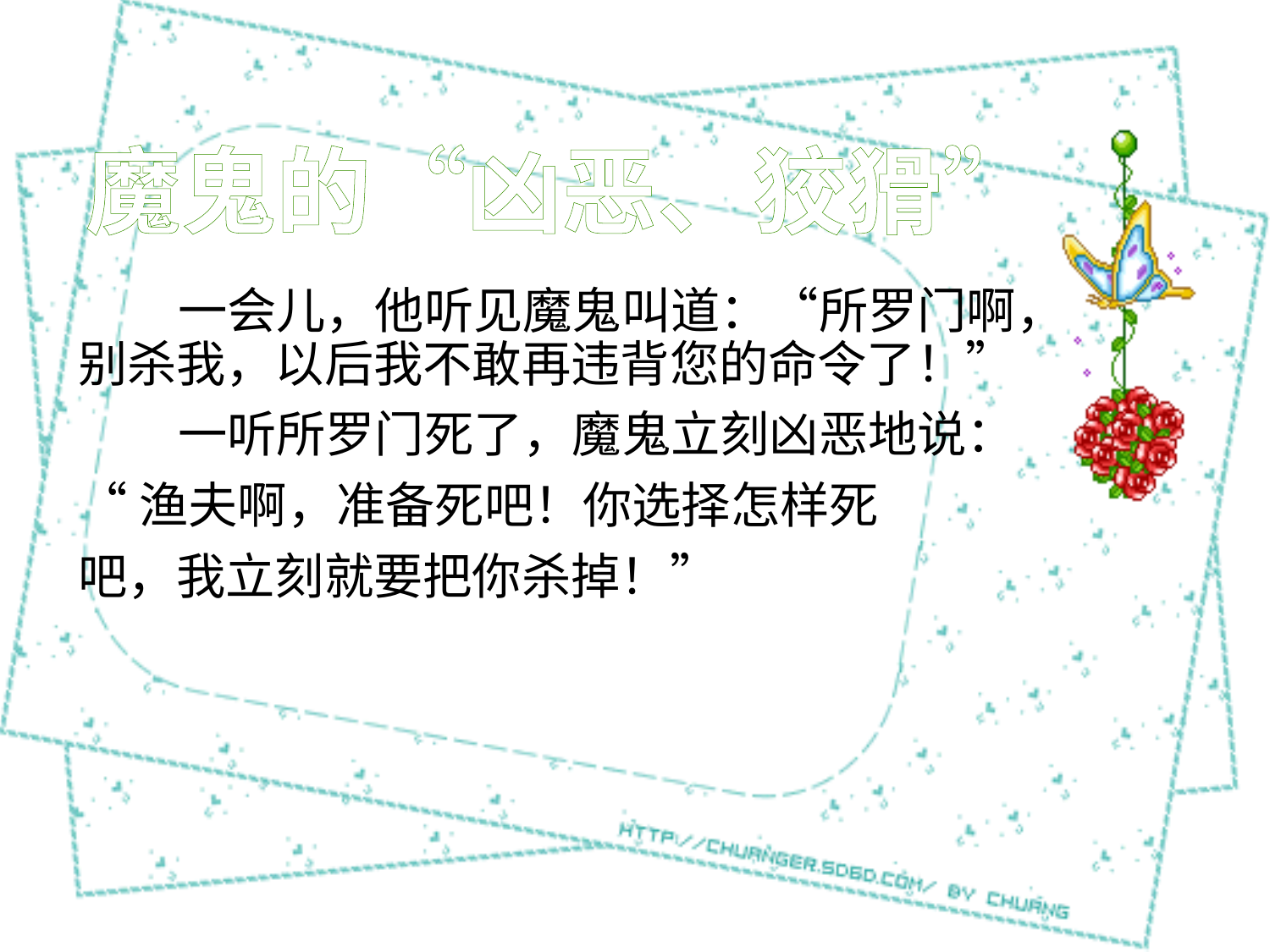

魔鬼的“凶恶、狡猾”
        一会儿，他听见魔鬼叫道：“所罗门啊，别杀我，以后我不敢再违背您的命令了！”
        一听所罗门死了，魔鬼立刻凶恶地说：
“渔夫啊，准备死吧！你选择怎样死
吧，我立刻就要把你杀掉！”